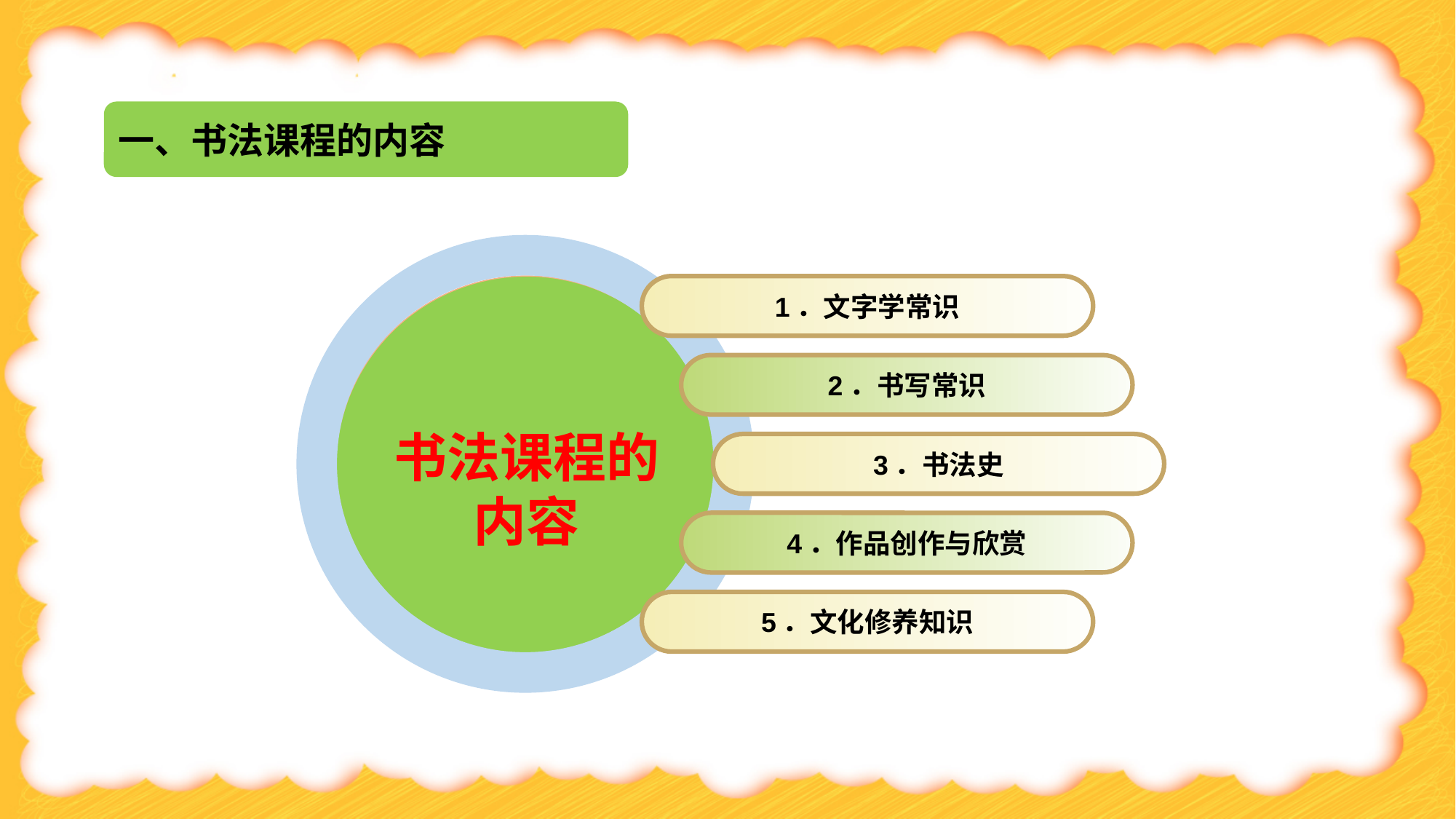

一、书法课程的内容

1．文字学常识
2．书写常识
书法课程的内容
3．书法史
4．作品创作与欣赏
5．文化修养知识